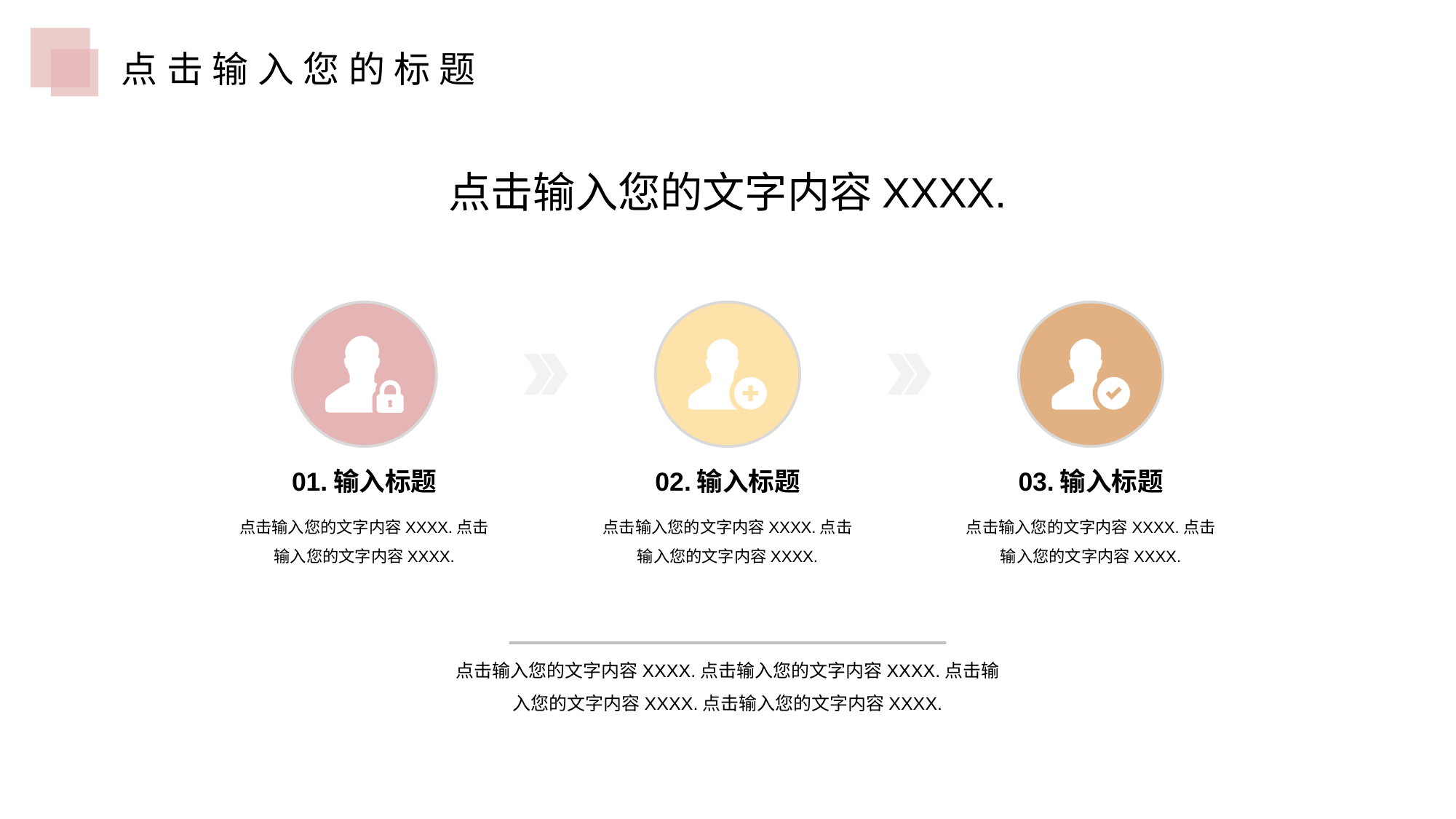

点击输入您的标题
点击输入您的文字内容XXXX.

01.输入标题
点击输入您的文字内容XXXX.点击输入您的文字内容XXXX.
02.输入标题
点击输入您的文字内容XXXX.点击输入您的文字内容XXXX.
03.输入标题
点击输入您的文字内容XXXX.点击输入您的文字内容XXXX.
点击输入您的文字内容XXXX.点击输入您的文字内容XXXX.点击输
入您的文字内容XXXX.点击输入您的文字内容XXXX.